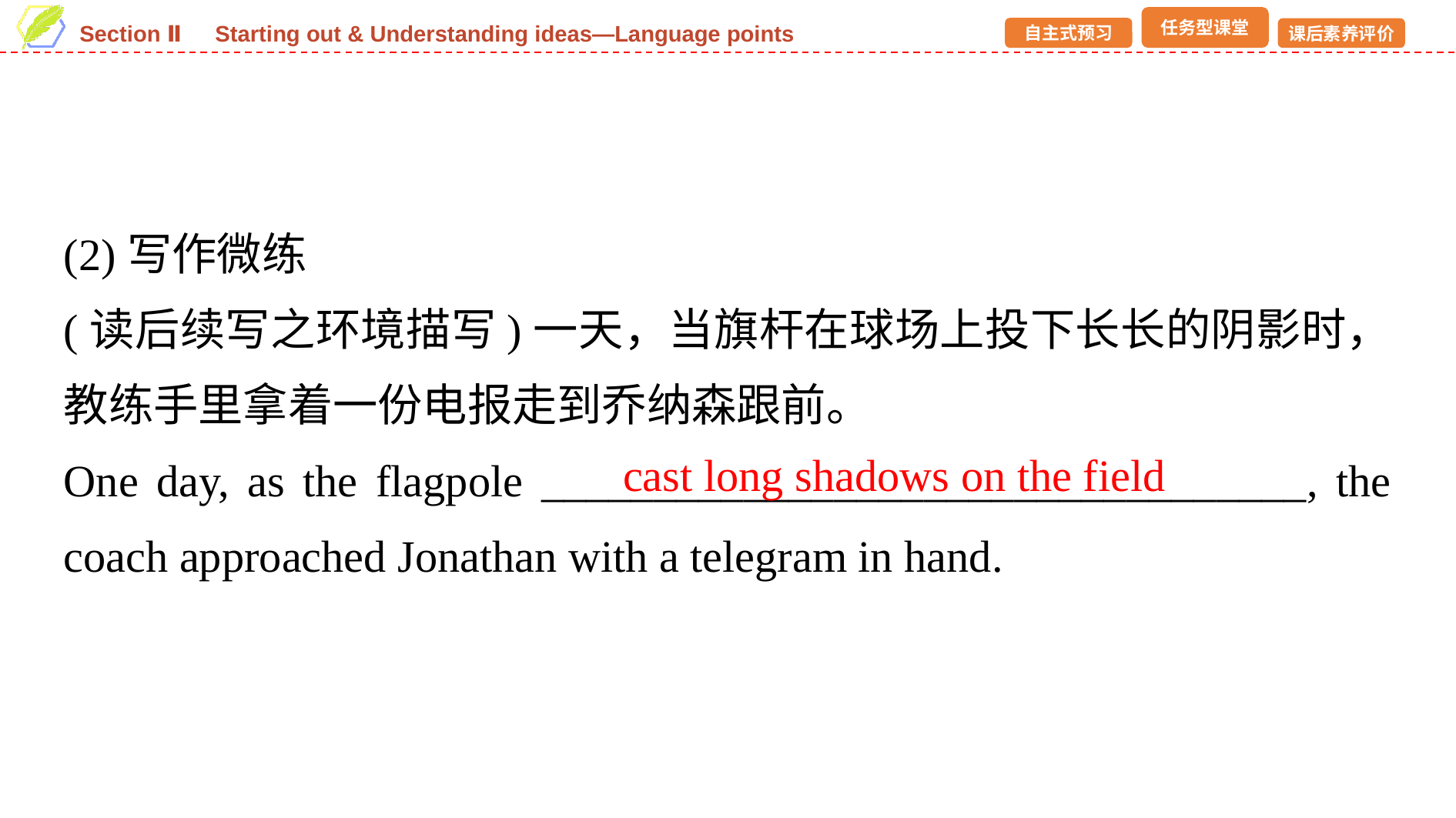

(2)写作微练
(读后续写之环境描写)一天，当旗杆在球场上投下长长的阴影时，教练手里拿着一份电报走到乔纳森跟前。
One day, as the flagpole __________________________________, the coach approached Jonathan with a telegram in hand.
cast long shadows on the field